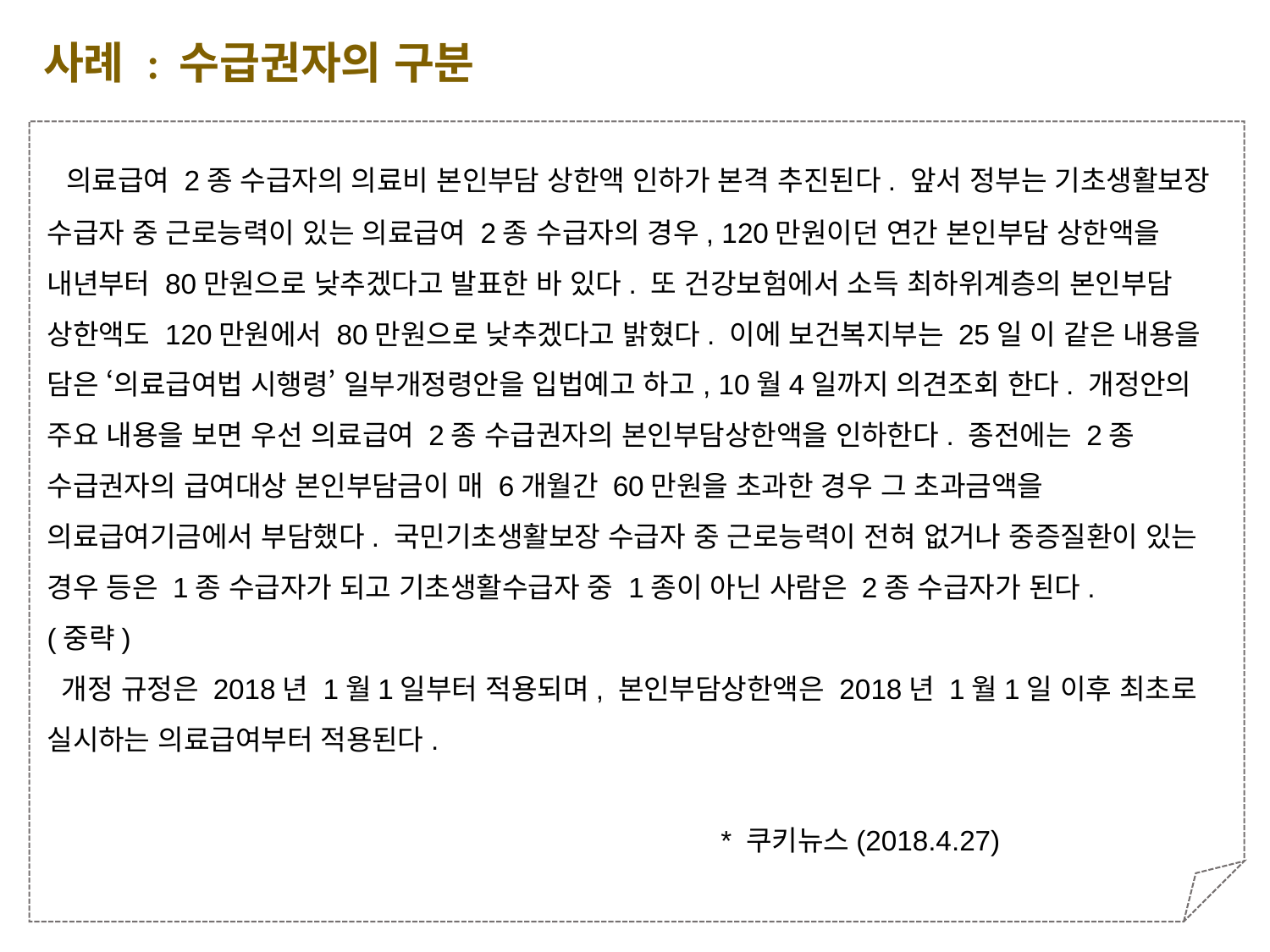

사례 : 수급권자의 구분

 의료급여 2종 수급자의 의료비 본인부담 상한액 인하가 본격 추진된다. 앞서 정부는 기초생활보장 수급자 중 근로능력이 있는 의료급여 2종 수급자의 경우, 120만원이던 연간 본인부담 상한액을 내년부터 80만원으로 낮추겠다고 발표한 바 있다. 또 건강보험에서 소득 최하위계층의 본인부담 상한액도 120만원에서 80만원으로 낮추겠다고 밝혔다. 이에 보건복지부는 25일 이 같은 내용을 담은 ‘의료급여법 시행령’ 일부개정령안을 입법예고 하고, 10월4일까지 의견조회 한다. 개정안의 주요 내용을 보면 우선 의료급여 2종 수급권자의 본인부담상한액을 인하한다. 종전에는 2종 수급권자의 급여대상 본인부담금이 매 6개월간 60만원을 초과한 경우 그 초과금액을 의료급여기금에서 부담했다. 국민기초생활보장 수급자 중 근로능력이 전혀 없거나 중증질환이 있는 경우 등은 1종 수급자가 되고 기초생활수급자 중 1종이 아닌 사람은 2종 수급자가 된다.
(중략)
 개정 규정은 2018년 1월1일부터 적용되며, 본인부담상한액은 2018년 1월1일 이후 최초로 실시하는 의료급여부터 적용된다.

                                                                                      * 쿠키뉴스(2018.4.27)